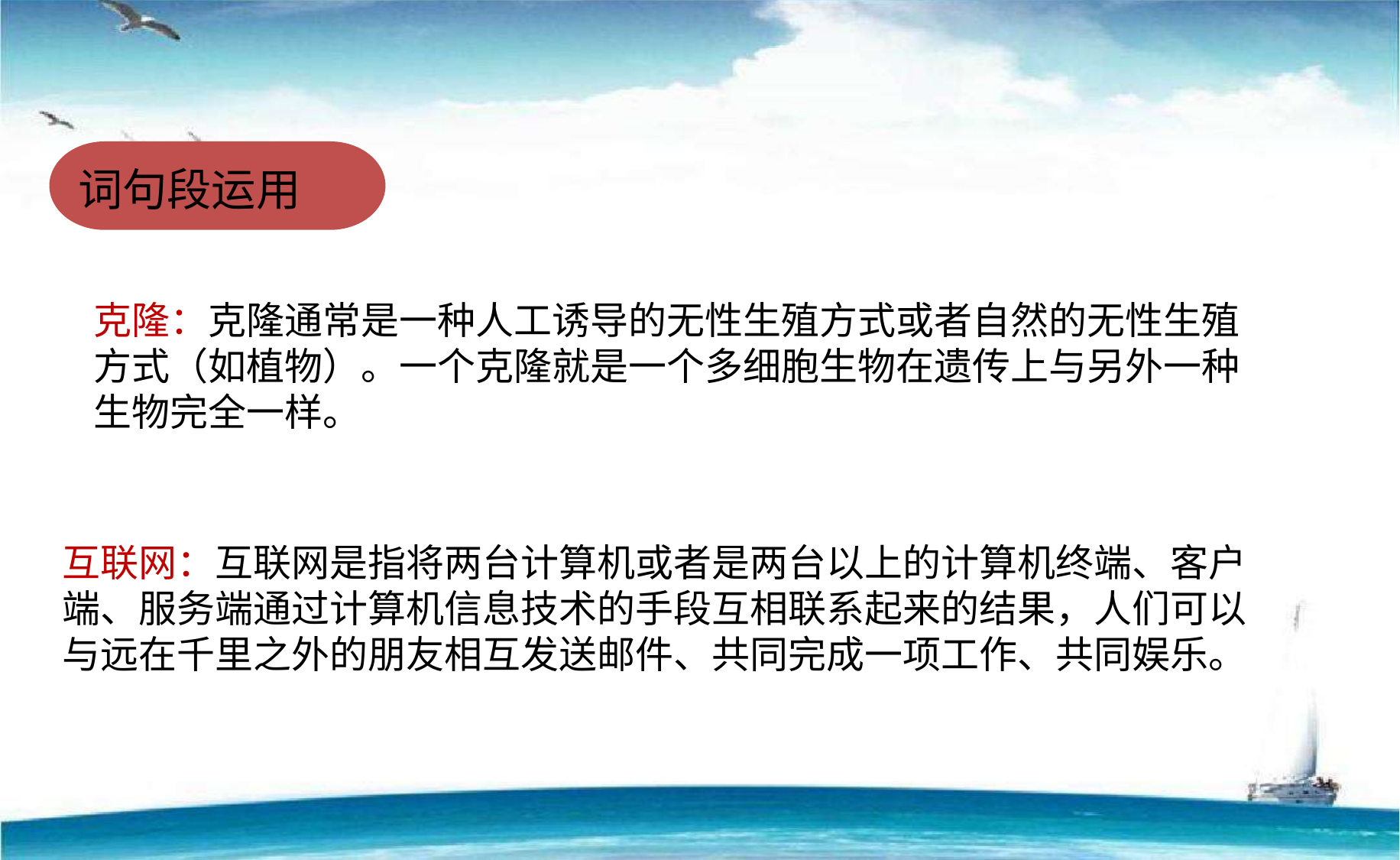

词句段运用
克隆：克隆通常是一种人工诱导的无性生殖方式或者自然的无性生殖方式（如植物）。一个克隆就是一个多细胞生物在遗传上与另外一种生物完全一样。
互联网：互联网是指将两台计算机或者是两台以上的计算机终端、客户端、服务端通过计算机信息技术的手段互相联系起来的结果，人们可以与远在千里之外的朋友相互发送邮件、共同完成一项工作、共同娱乐。